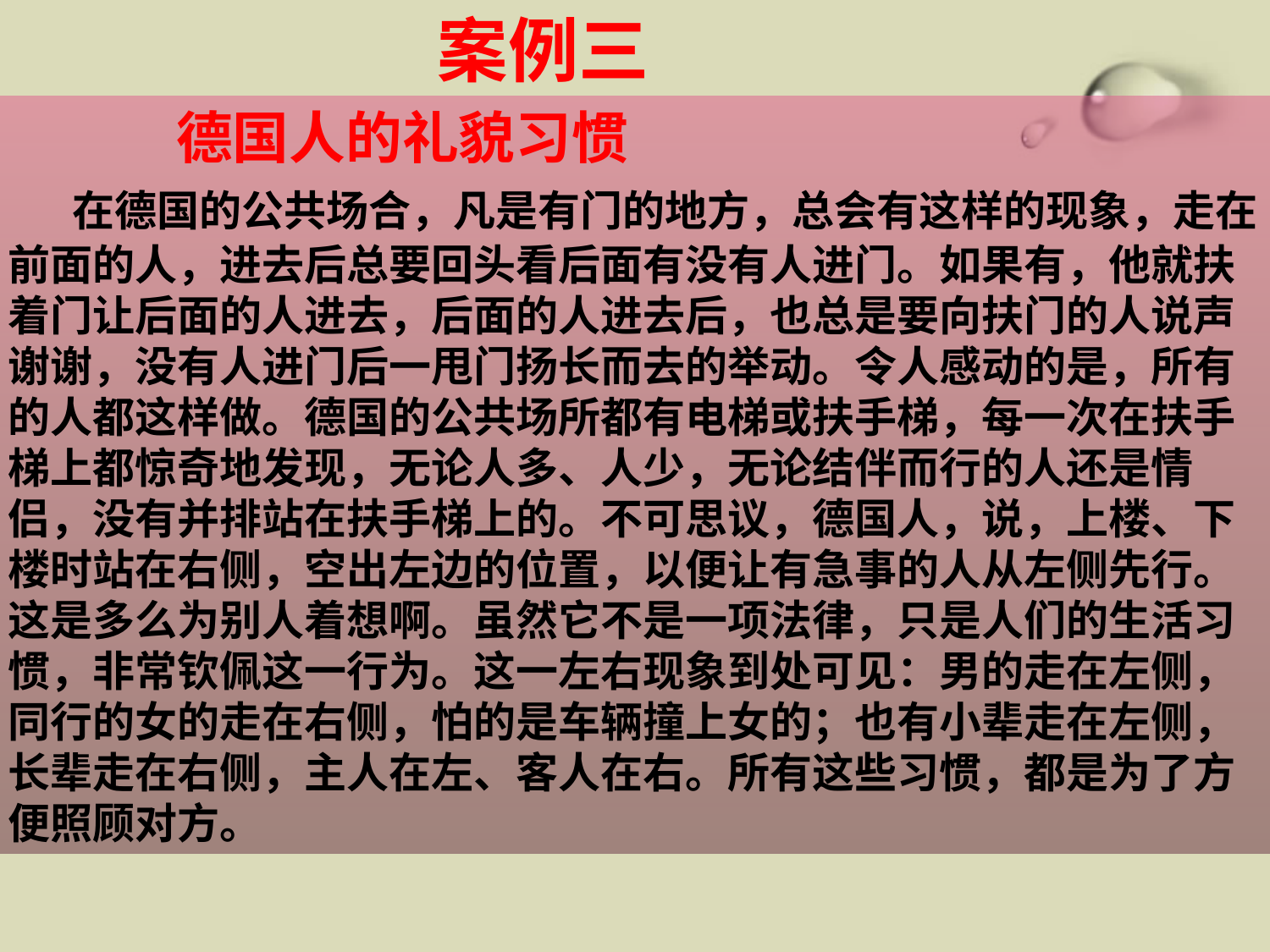

案例三
            德国人的礼貌习惯
    在德国的公共场合，凡是有门的地方，总会有这样的现象，走在前面的人，进去后总要回头看后面有没有人进门。如果有，他就扶着门让后面的人进去，后面的人进去后，也总是要向扶门的人说声谢谢，没有人进门后一甩门扬长而去的举动。令人感动的是，所有的人都这样做。德国的公共场所都有电梯或扶手梯，每一次在扶手梯上都惊奇地发现，无论人多、人少，无论结伴而行的人还是情侣，没有并排站在扶手梯上的。不可思议，德国人，说，上楼、下楼时站在右侧，空出左边的位置，以便让有急事的人从左侧先行。这是多么为别人着想啊。虽然它不是一项法律，只是人们的生活习惯，非常钦佩这一行为。这一左右现象到处可见：男的走在左侧，同行的女的走在右侧，怕的是车辆撞上女的；也有小辈走在左侧，长辈走在右侧，主人在左、客人在右。所有这些习惯，都是为了方便照顾对方。